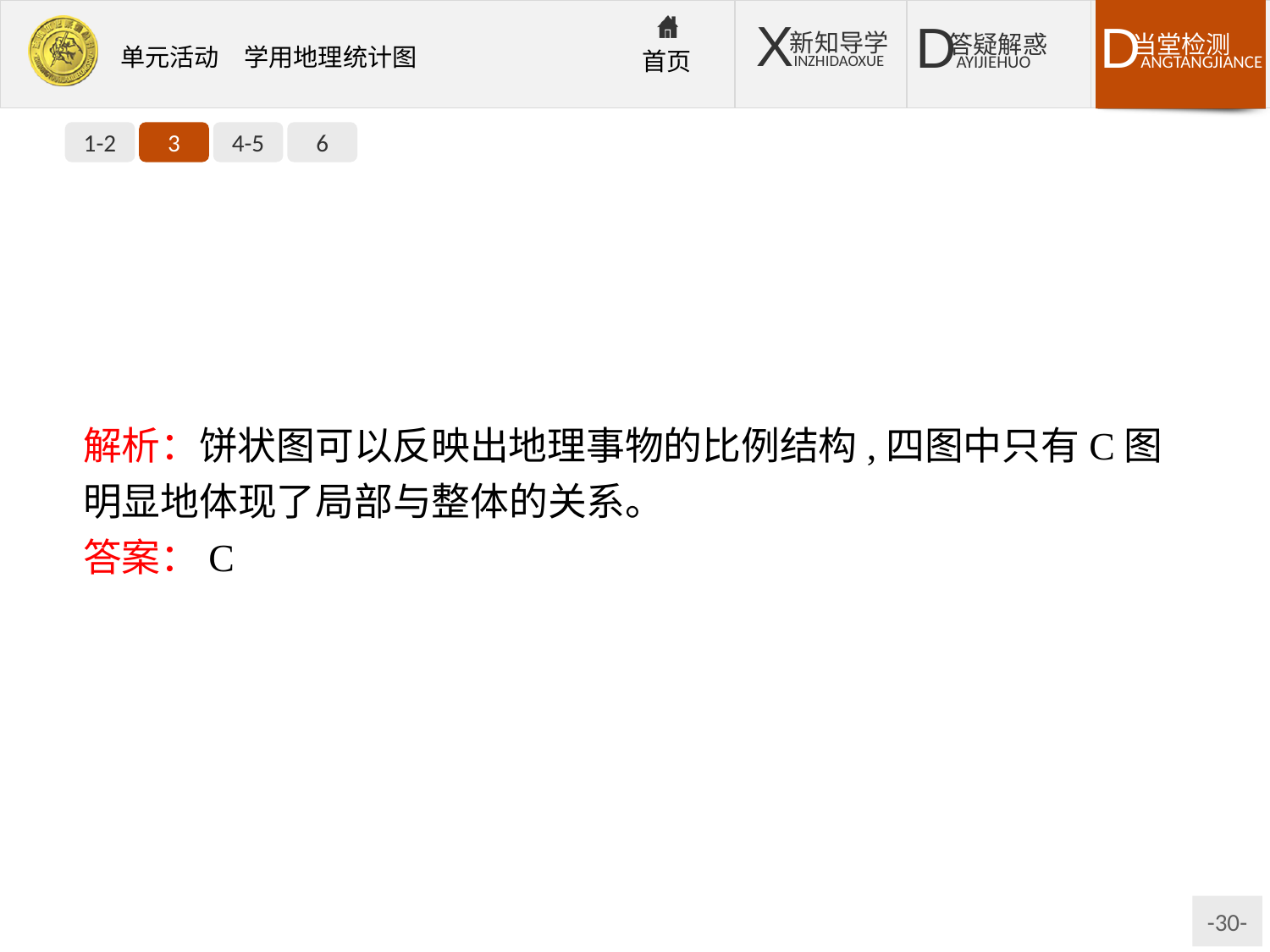

1-2
3
4-5
6
解析：饼状图可以反映出地理事物的比例结构,四图中只有C图明显地体现了局部与整体的关系。
答案：C